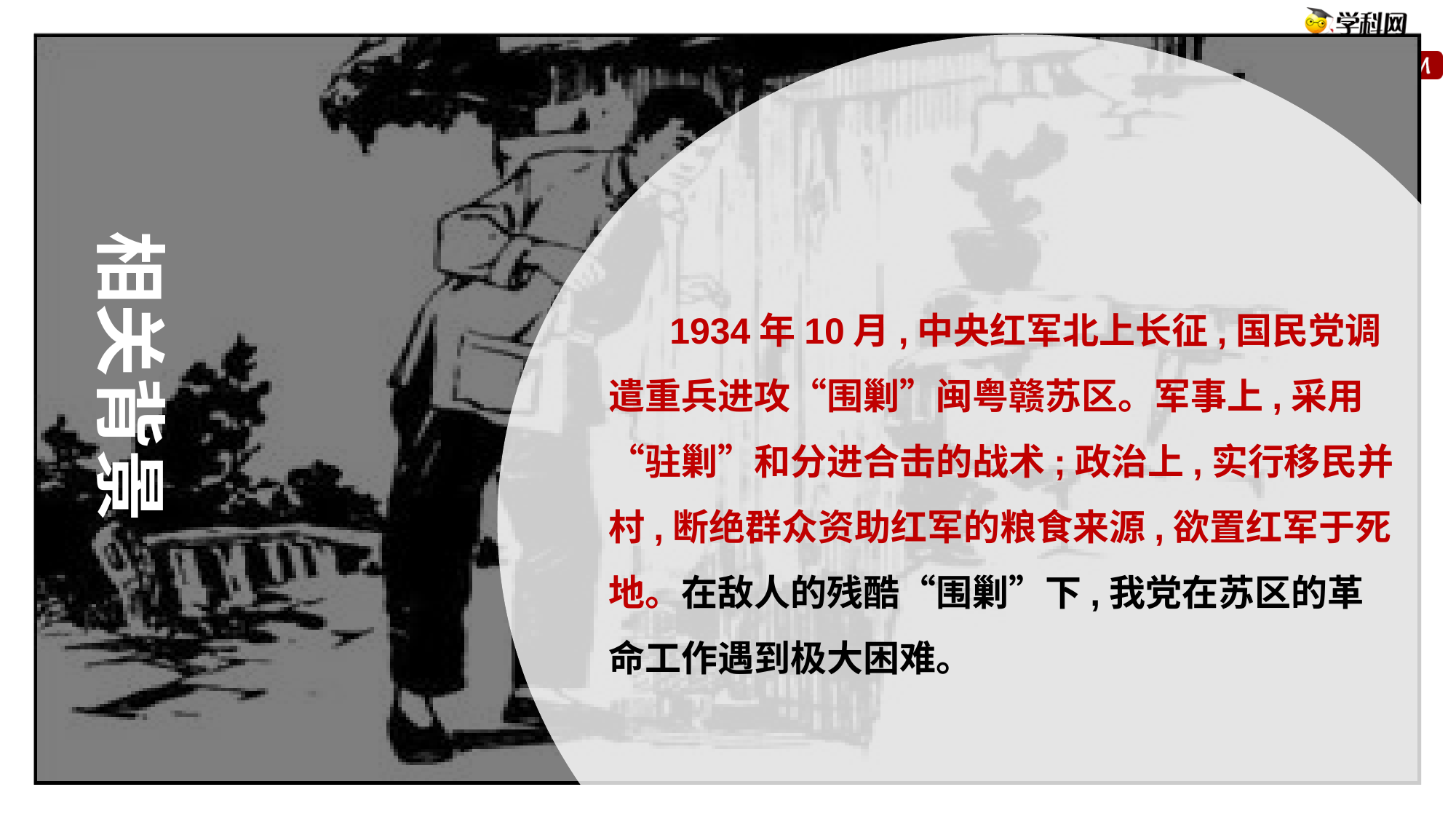

相关背景

      1934年10月,中央红军北上长征,国民党调遣重兵进攻“围剿”闽粤赣苏区。军事上,采用“驻剿”和分进合击的战术;政治上,实行移民并村,断绝群众资助红军的粮食来源,欲置红军于死地。在敌人的残酷“围剿”下,我党在苏区的革命工作遇到极大困难。